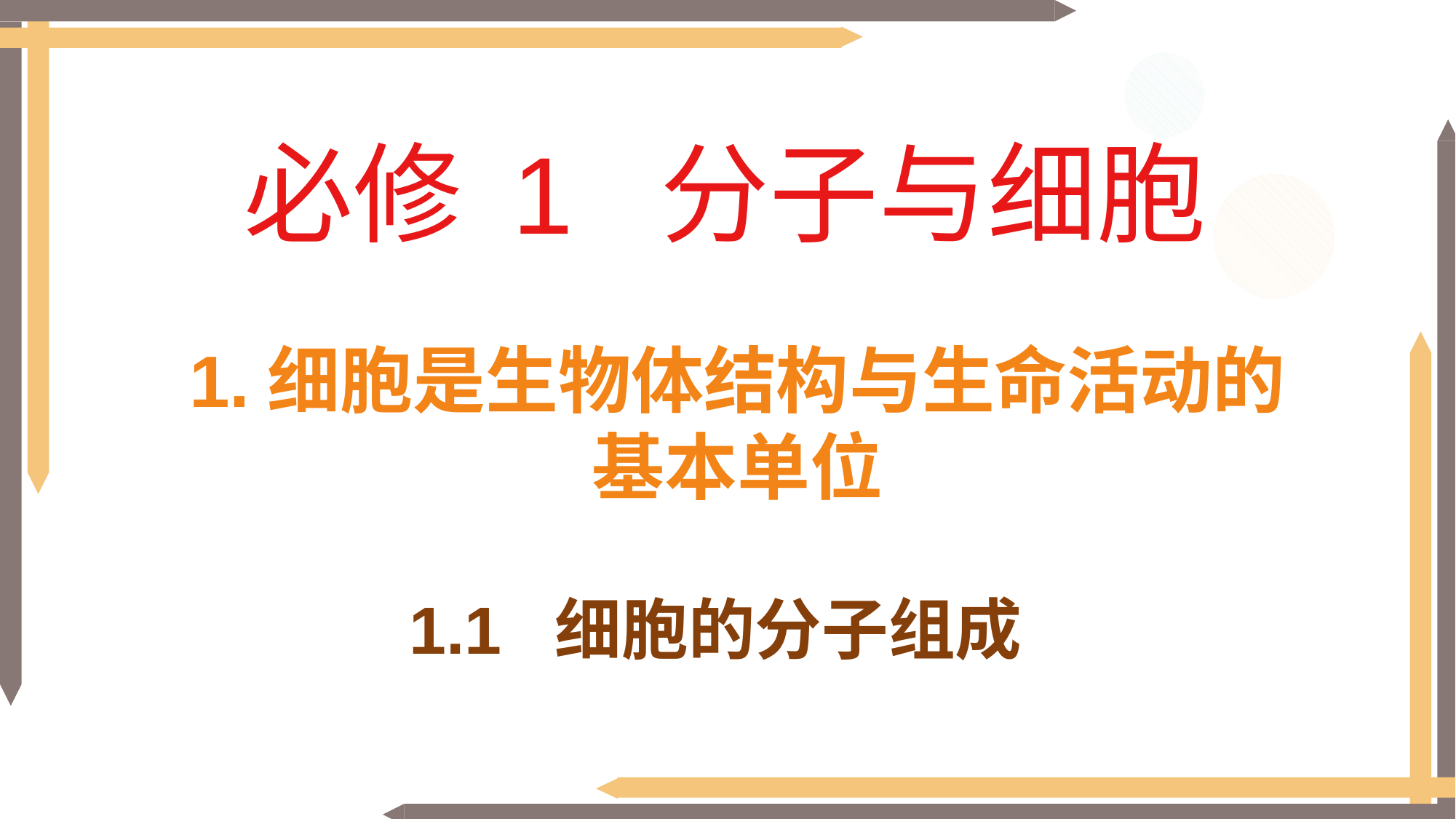

必修 1  分子与细胞

1.细胞是生物体结构与生命活动的基本单位
1.1  细胞的分子组成